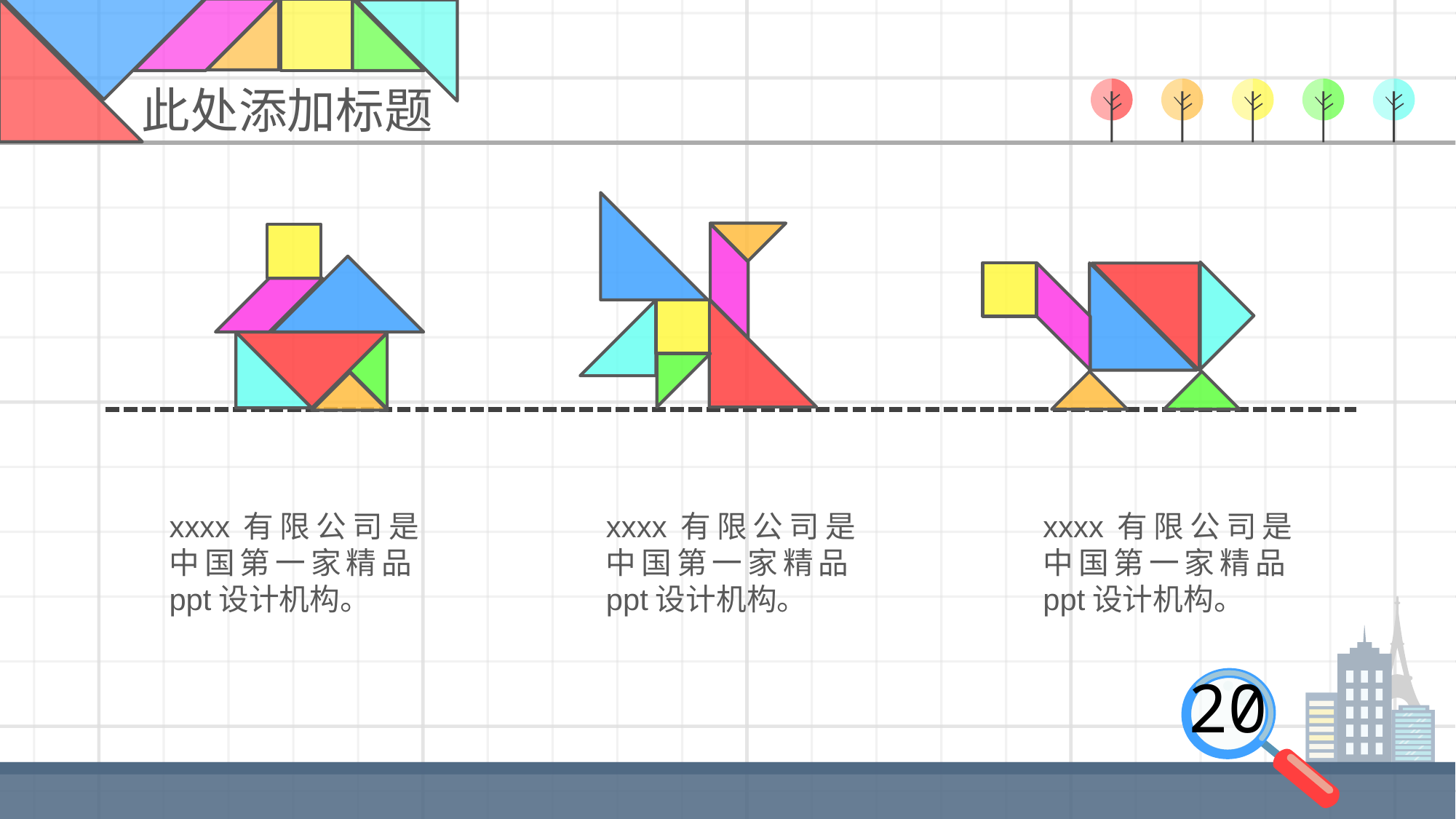

此处添加标题

xxxx有限公司是中国第一家精品ppt设计机构。
xxxx有限公司是中国第一家精品ppt设计机构。
xxxx有限公司是中国第一家精品ppt设计机构。
20